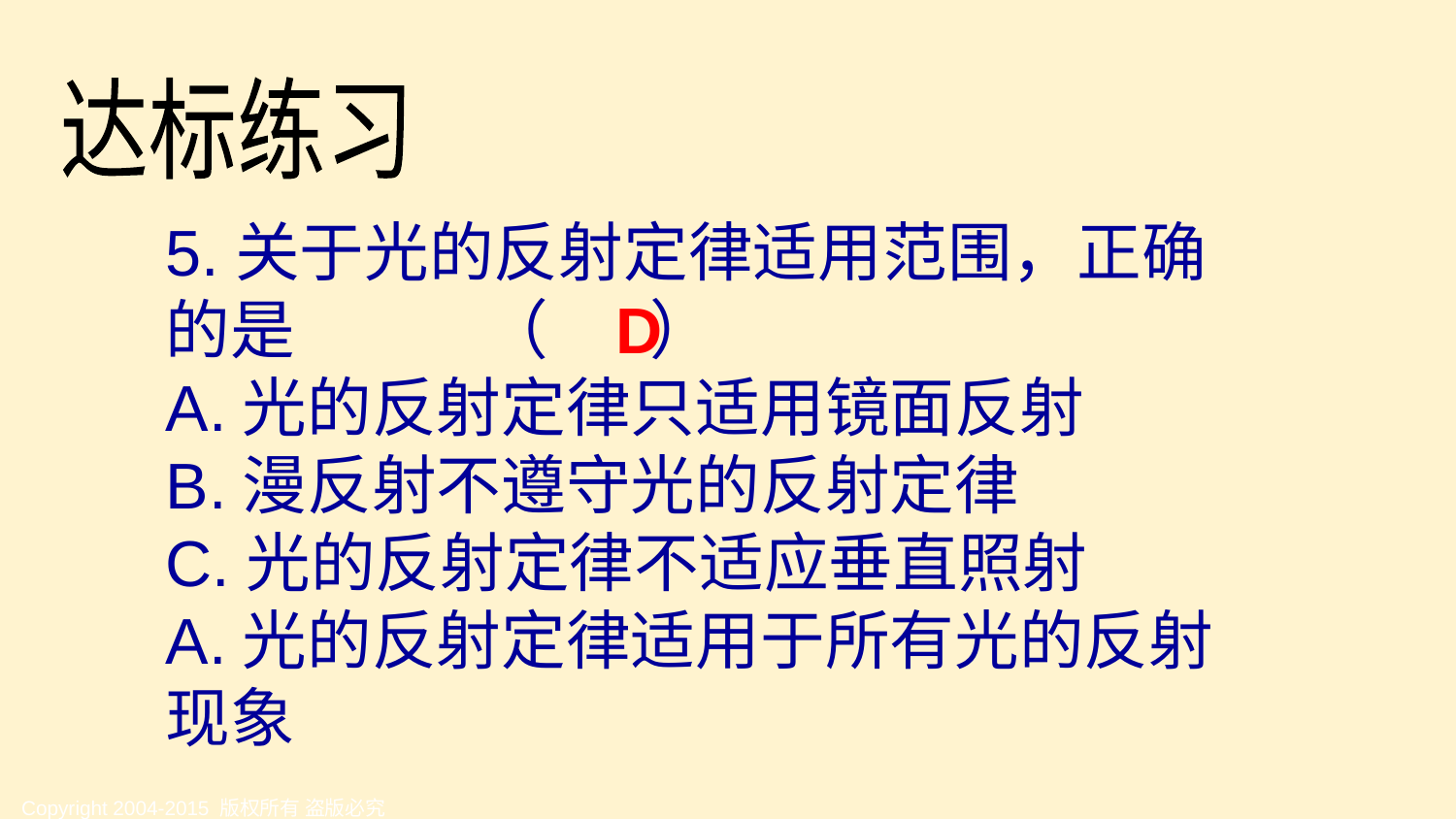

达标练习
5.关于光的反射定律适用范围，正确的是             （       ）
A.光的反射定律只适用镜面反射
B.漫反射不遵守光的反射定律
C.光的反射定律不适应垂直照射
A.光的反射定律适用于所有光的反射现象
D